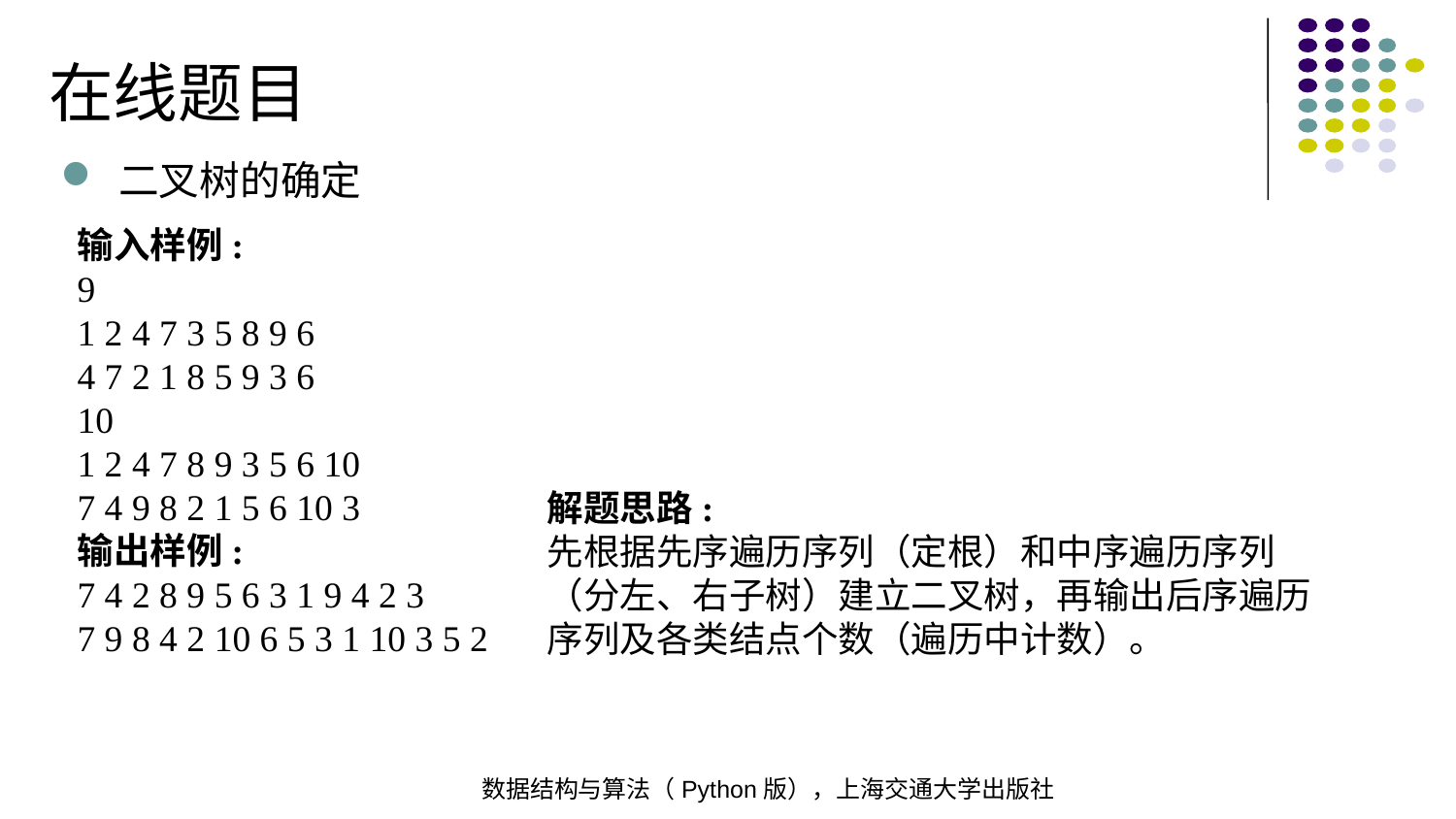

在线题目
二叉树的确定
输入样例:
9
1 2 4 7 3 5 8 9 6
4 7 2 1 8 5 9 3 6
10
1 2 4 7 8 9 3 5 6 10
7 4 9 8 2 1 5 6 10 3
输出样例:
7 4 2 8 9 5 6 3 1 9 4 2 3
7 9 8 4 2 10 6 5 3 1 10 3 5 2
解题思路:
先根据先序遍历序列（定根）和中序遍历序列（分左、右子树）建立二叉树，再输出后序遍历序列及各类结点个数（遍历中计数）。